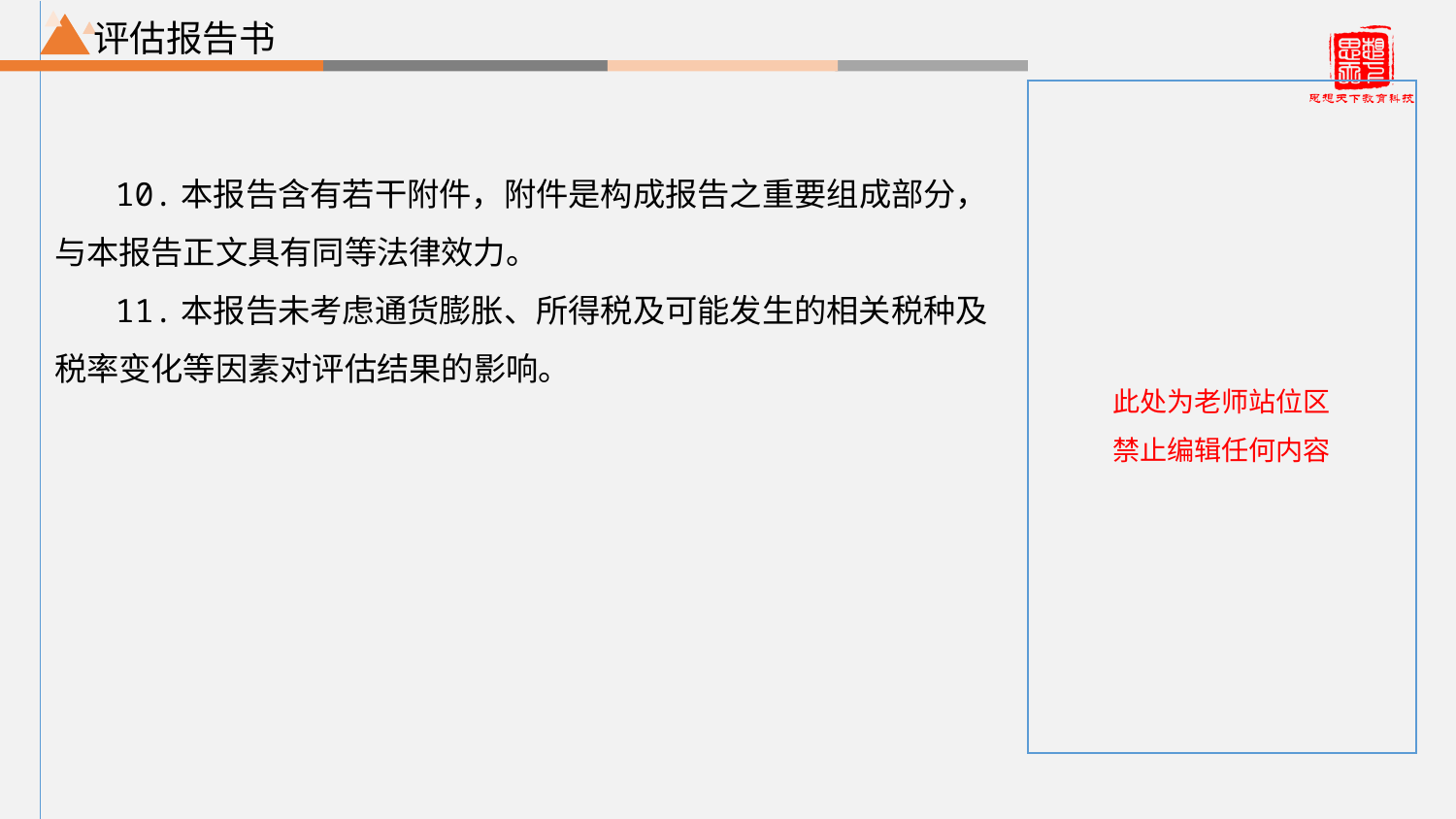

评估报告书
10.本报告含有若干附件，附件是构成报告之重要组成部分， 与本报告正文具有同等法律效力。
11.本报告未考虑通货膨胀、所得税及可能发生的相关税种及税率变化等因素对评估结果的影响。

153